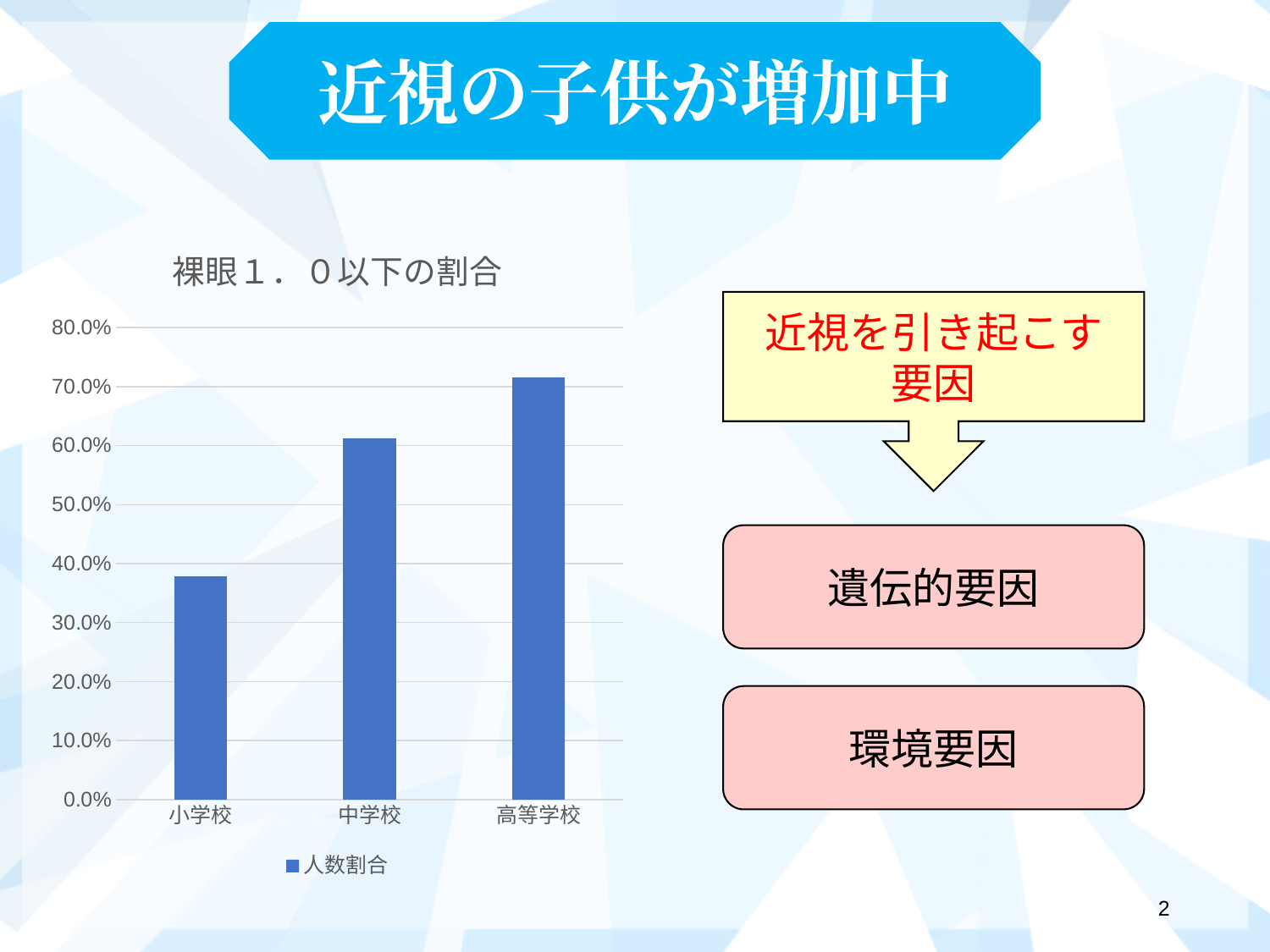

近視の子供が増加中

### Chart: 裸眼１．０以下の割合

| Category | 人数割合 |
|---|---|
| 小学校 | 0.378 |
| 中学校 | 0.612 |
| 高等学校 | 0.715 |
近視を引き起こす
要因
遺伝的要因
環境要因
2